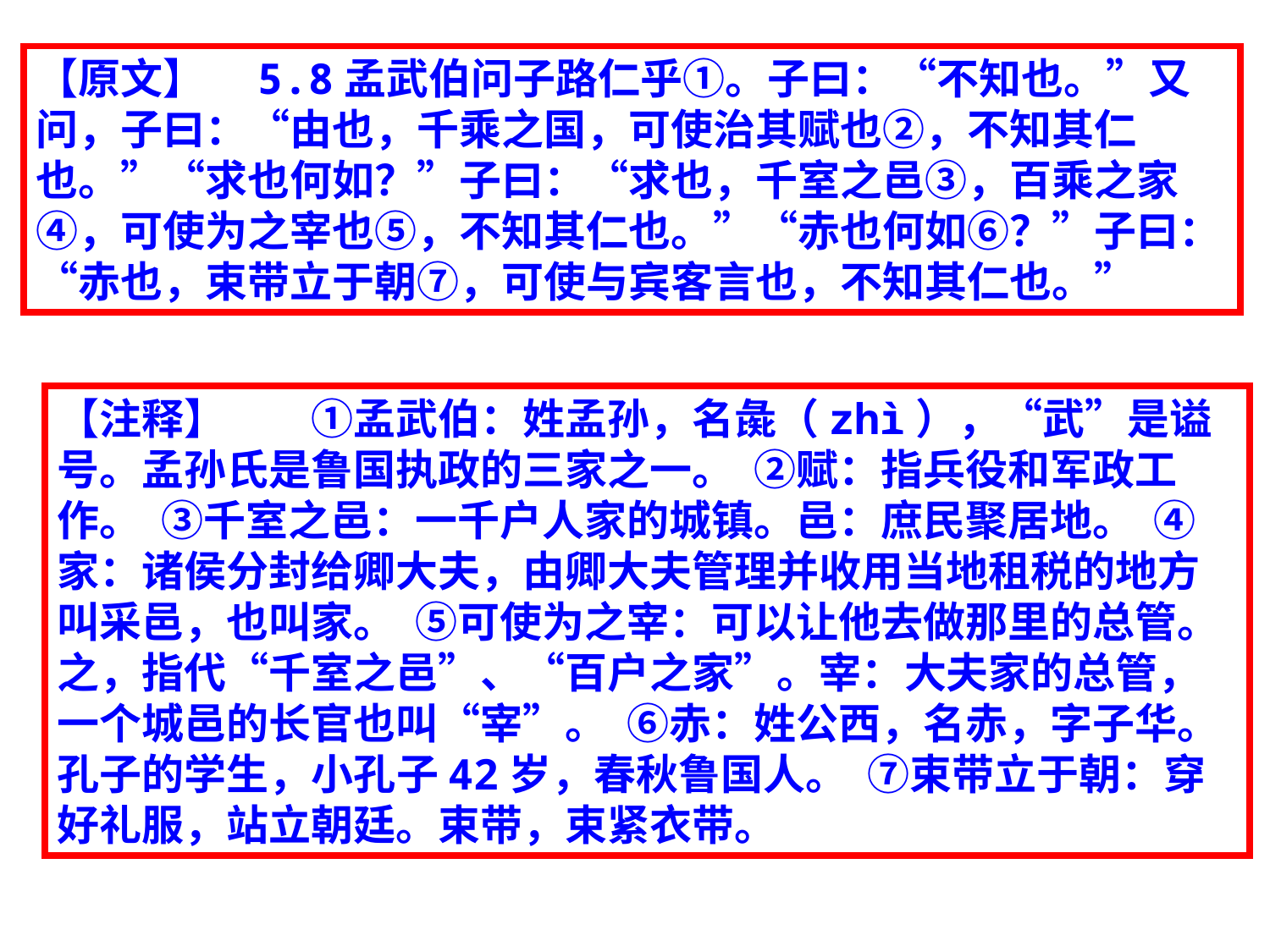

【原文】　5.8孟武伯问子路仁乎①。子曰：“不知也。”又问，子曰：“由也，千乘之国，可使治其赋也②，不知其仁也。”“求也何如？”子曰：“求也，千室之邑③，百乘之家④，可使为之宰也⑤，不知其仁也。”“赤也何如⑥？”子曰：“赤也，束带立于朝⑦，可使与宾客言也，不知其仁也。”
【注释】　　①孟武伯：姓孟孙，名彘（zhì），“武”是谥号。孟孙氏是鲁国执政的三家之一。  ②赋：指兵役和军政工作。  ③千室之邑：一千户人家的城镇。邑：庶民聚居地。  ④家：诸侯分封给卿大夫，由卿大夫管理并收用当地租税的地方叫采邑，也叫家。  ⑤可使为之宰：可以让他去做那里的总管。之，指代“千室之邑”、“百户之家”。宰：大夫家的总管，一个城邑的长官也叫“宰”。  ⑥赤：姓公西，名赤，字子华。孔子的学生，小孔子42岁，春秋鲁国人。  ⑦束带立于朝：穿好礼服，站立朝廷。束带，束紧衣带。